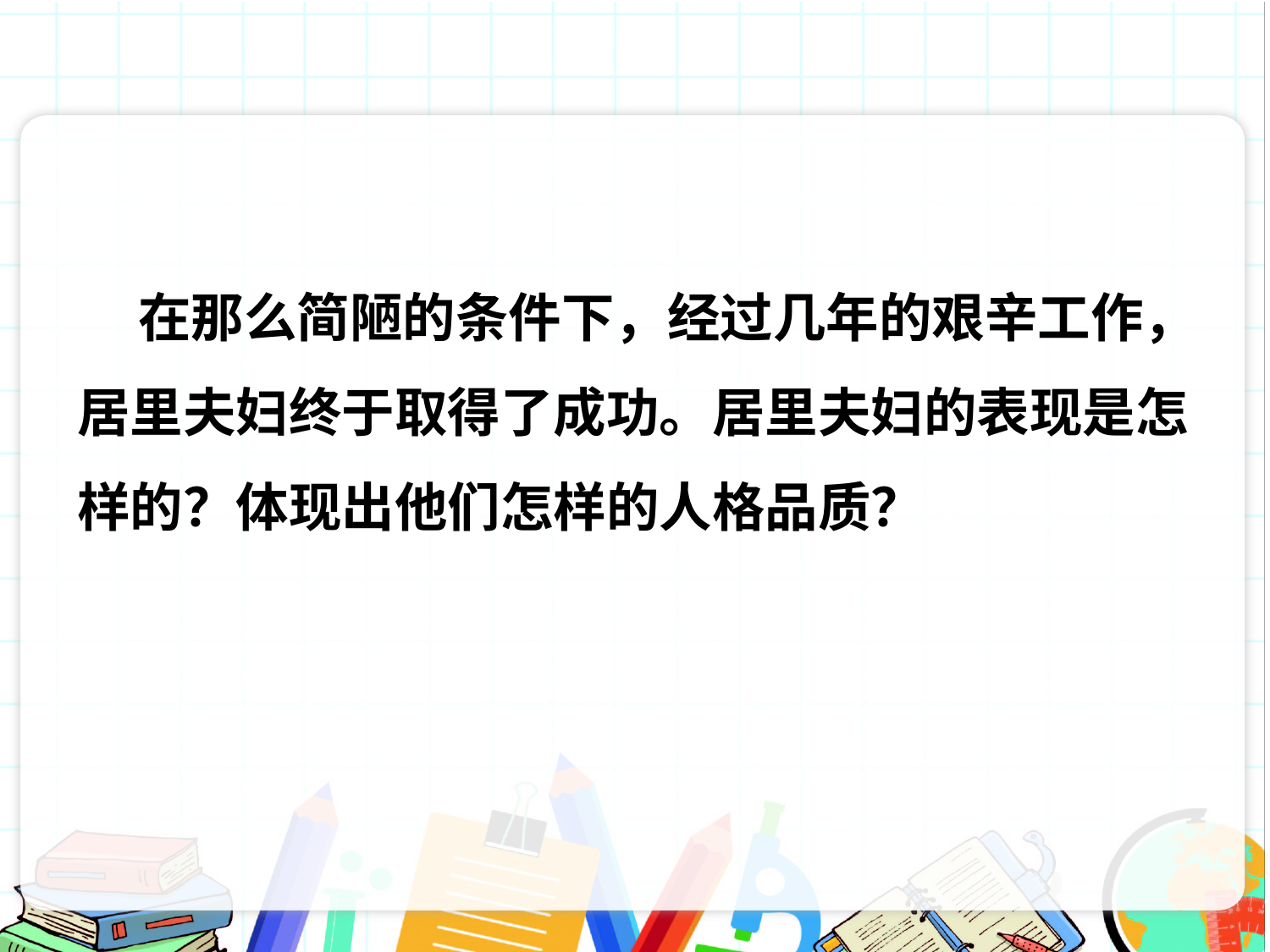

在那么简陋的条件下，经过几年的艰辛工作，居里夫妇终于取得了成功。居里夫妇的表现是怎样的？体现出他们怎样的人格品质？